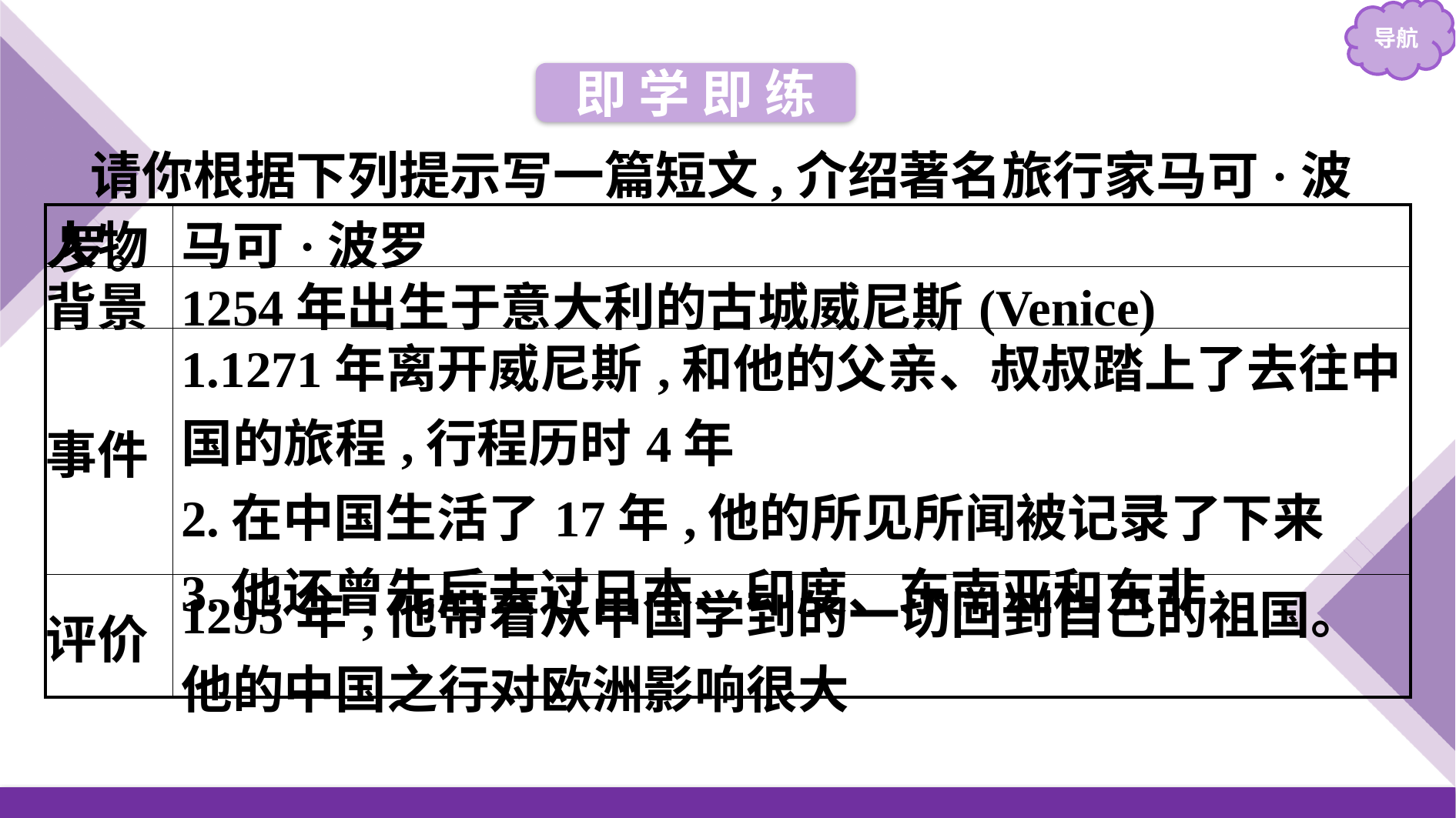

即 学 即 练
请你根据下列提示写一篇短文,介绍著名旅行家马可·波罗。
| 人物 | 马可·波罗 |
| --- | --- |
| 背景 | 1254年出生于意大利的古城威尼斯(Venice) |
| 事件 | 1.1271年离开威尼斯,和他的父亲、叔叔踏上了去往中国的旅程,行程历时4年 2.在中国生活了17年,他的所见所闻被记录了下来 3.他还曾先后去过日本、印度、东南亚和东非 |
| 评价 | 1295年,他带着从中国学到的一切回到自己的祖国。他的中国之行对欧洲影响很大 |